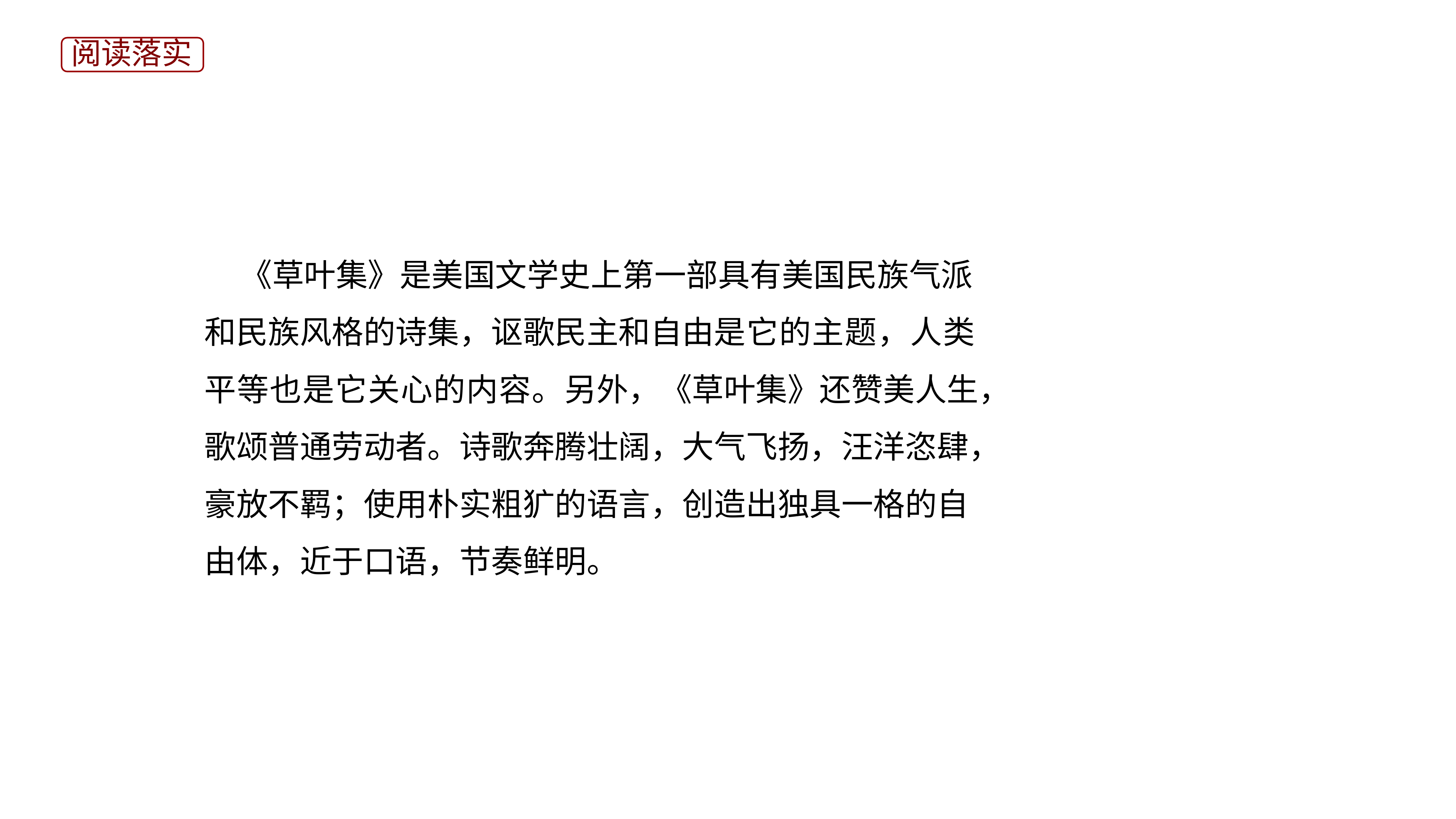

阅读落实

01
    《草叶集》是美国文学史上第一部具有美国民族气派和民族风格的诗集，讴歌民主和自由是它的主题，人类平等也是它关心的内容。另外，《草叶集》还赞美人生，歌颂普通劳动者。诗歌奔腾壮阔，大气飞扬，汪洋恣肆，豪放不羁；使用朴实粗犷的语言，创造出独具一格的自由体，近于口语，节奏鲜明。